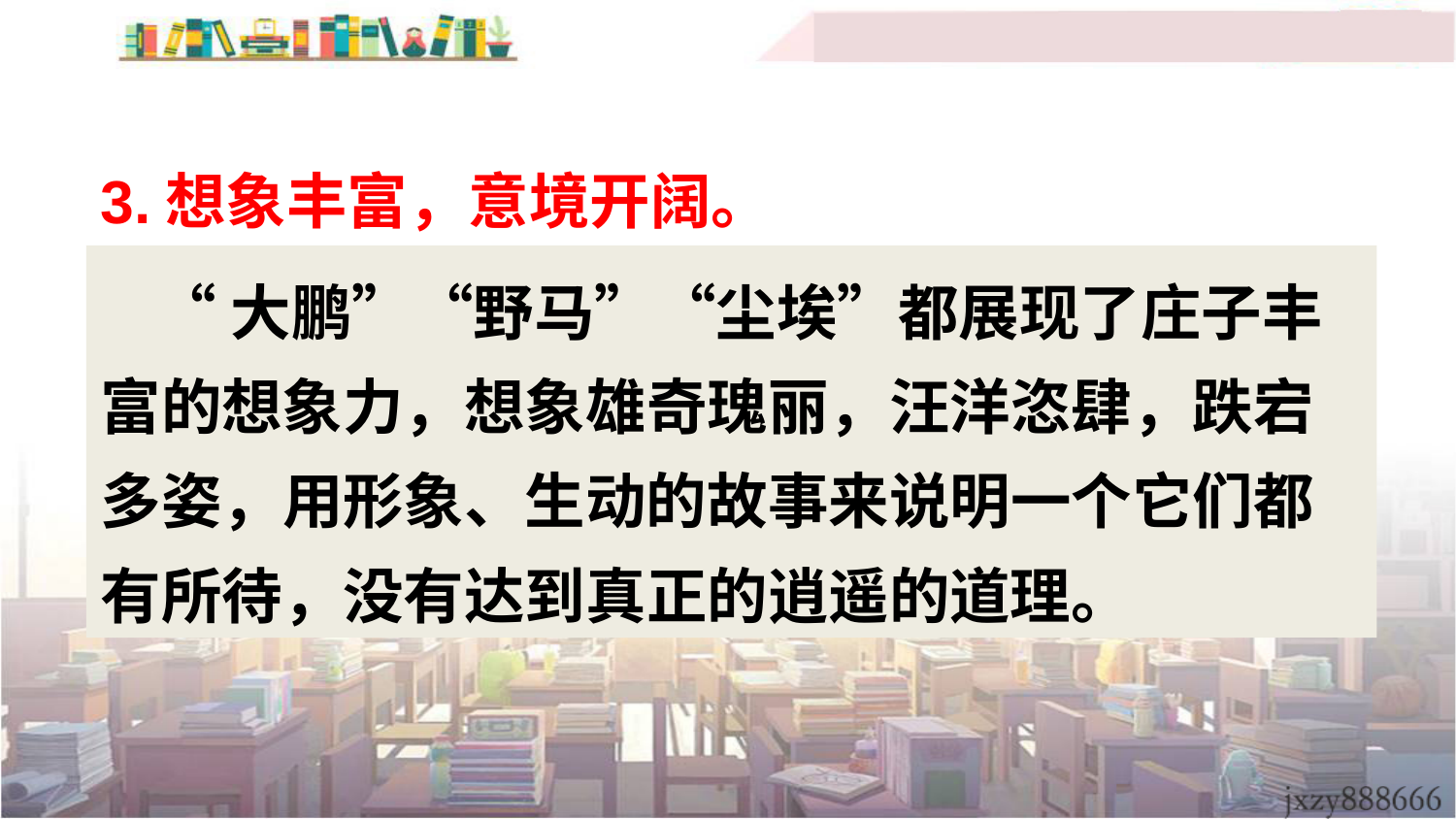

3.想象丰富，意境开阔。
    “大鹏”“野马”“尘埃”都展现了庄子丰富的想象力，想象雄奇瑰丽，汪洋恣肆，跌宕多姿，用形象、生动的故事来说明一个它们都有所待，没有达到真正的逍遥的道理。